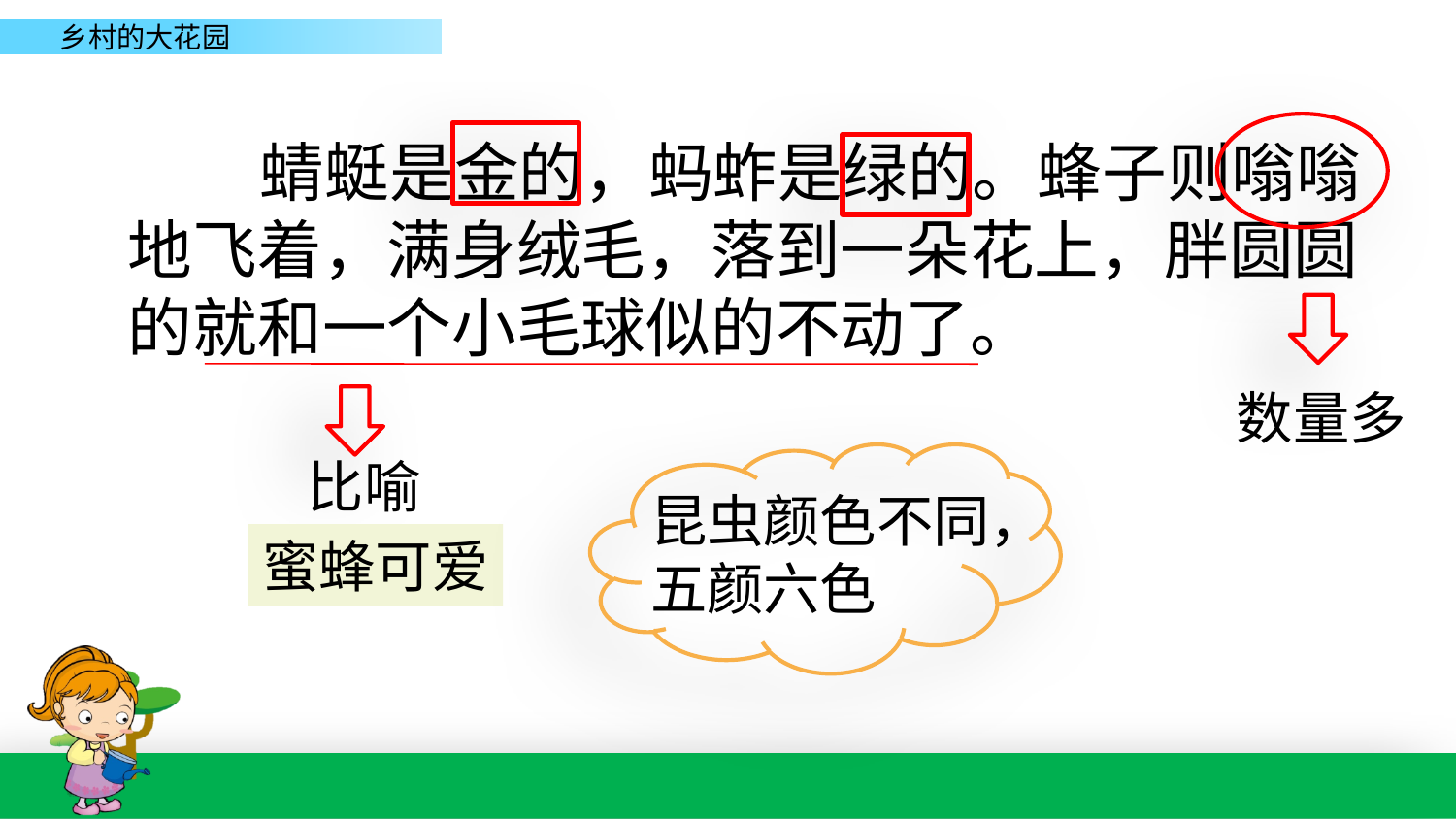

蜻蜓是金的，蚂蚱是绿的。蜂子则嗡嗡地飞着，满身绒毛，落到一朵花上，胖圆圆的就和一个小毛球似的不动了。

数量多

比喻

昆虫颜色不同，五颜六色
蜜蜂可爱